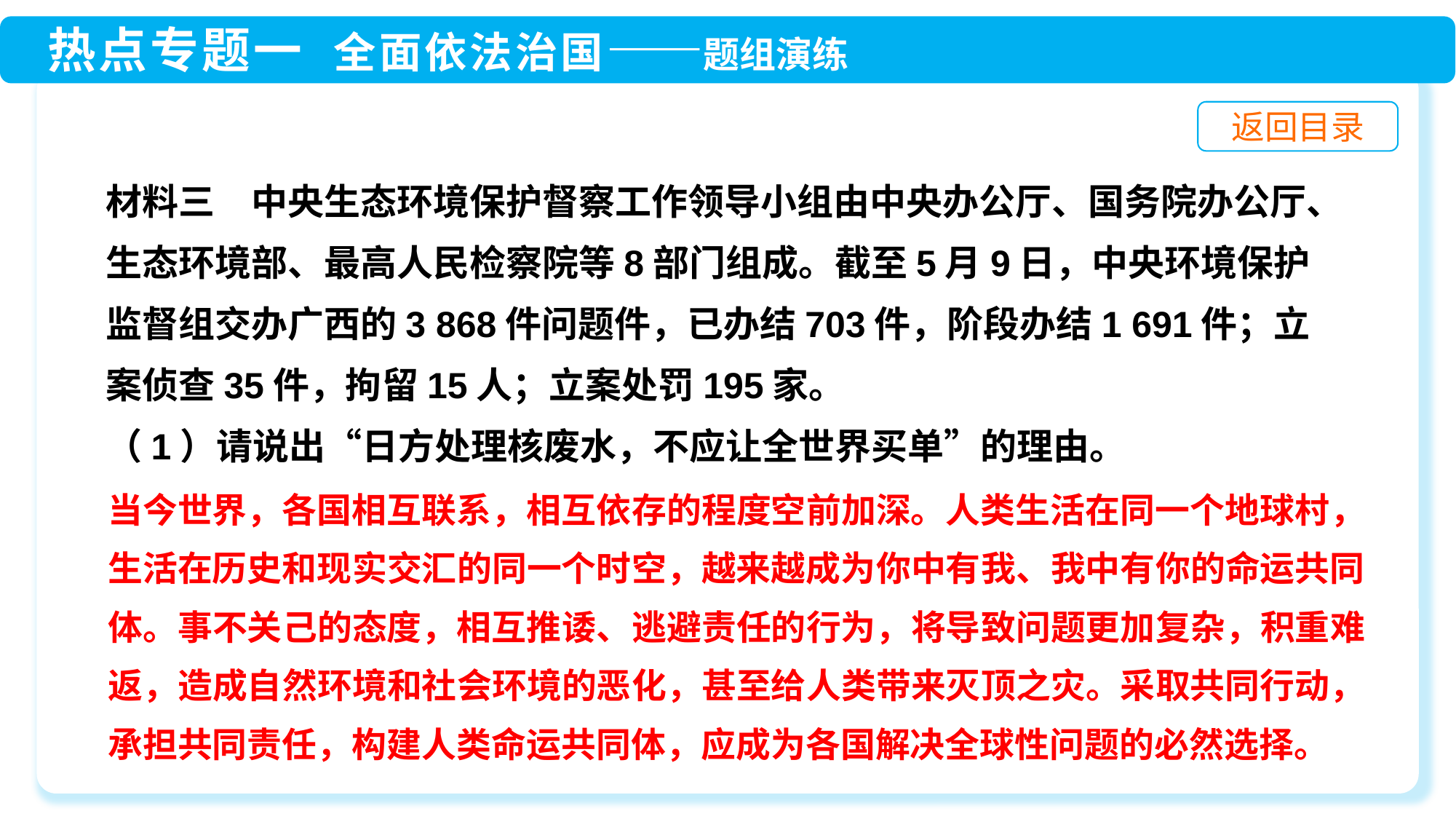

材料三　中央生态环境保护督察工作领导小组由中央办公厅、国务院办公厅、生态环境部、最高人民检察院等8部门组成。截至5月9日，中央环境保护监督组交办广西的3 868件问题件，已办结703件，阶段办结1 691件；立案侦查35件，拘留15人；立案处罚195家。
（1）请说出“日方处理核废水，不应让全世界买单”的理由。
当今世界，各国相互联系，相互依存的程度空前加深。人类生活在同一个地球村，生活在历史和现实交汇的同一个时空，越来越成为你中有我、我中有你的命运共同体。事不关己的态度，相互推诿、逃避责任的行为，将导致问题更加复杂，积重难返，造成自然环境和社会环境的恶化，甚至给人类带来灭顶之灾。采取共同行动，承担共同责任，构建人类命运共同体，应成为各国解决全球性问题的必然选择。